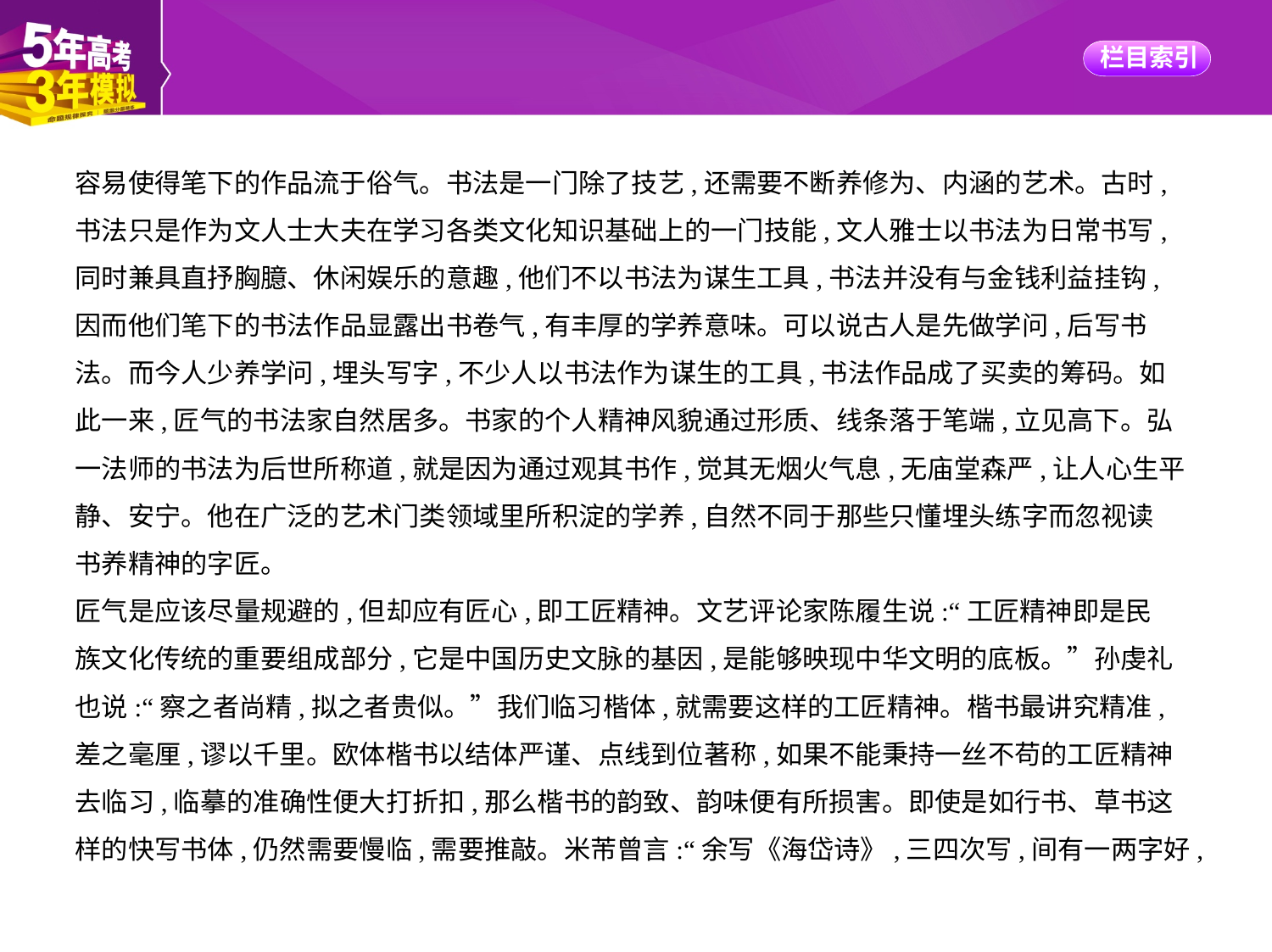

容易使得笔下的作品流于俗气。书法是一门除了技艺,还需要不断养修为、内涵的艺术。古时,
书法只是作为文人士大夫在学习各类文化知识基础上的一门技能,文人雅士以书法为日常书写,
同时兼具直抒胸臆、休闲娱乐的意趣,他们不以书法为谋生工具,书法并没有与金钱利益挂钩,
因而他们笔下的书法作品显露出书卷气,有丰厚的学养意味。可以说古人是先做学问,后写书
法。而今人少养学问,埋头写字,不少人以书法作为谋生的工具,书法作品成了买卖的筹码。如
此一来,匠气的书法家自然居多。书家的个人精神风貌通过形质、线条落于笔端,立见高下。弘
一法师的书法为后世所称道,就是因为通过观其书作,觉其无烟火气息,无庙堂森严,让人心生平
静、安宁。他在广泛的艺术门类领域里所积淀的学养,自然不同于那些只懂埋头练字而忽视读
书养精神的字匠。
匠气是应该尽量规避的,但却应有匠心,即工匠精神。文艺评论家陈履生说:“工匠精神即是民
族文化传统的重要组成部分,它是中国历史文脉的基因,是能够映现中华文明的底板。”孙虔礼
也说:“察之者尚精,拟之者贵似。”我们临习楷体,就需要这样的工匠精神。楷书最讲究精准,
差之毫厘,谬以千里。欧体楷书以结体严谨、点线到位著称,如果不能秉持一丝不苟的工匠精神
去临习,临摹的准确性便大打折扣,那么楷书的韵致、韵味便有所损害。即使是如行书、草书这
样的快写书体,仍然需要慢临,需要推敲。米芾曾言:“余写《海岱诗》,三四次写,间有一两字好,